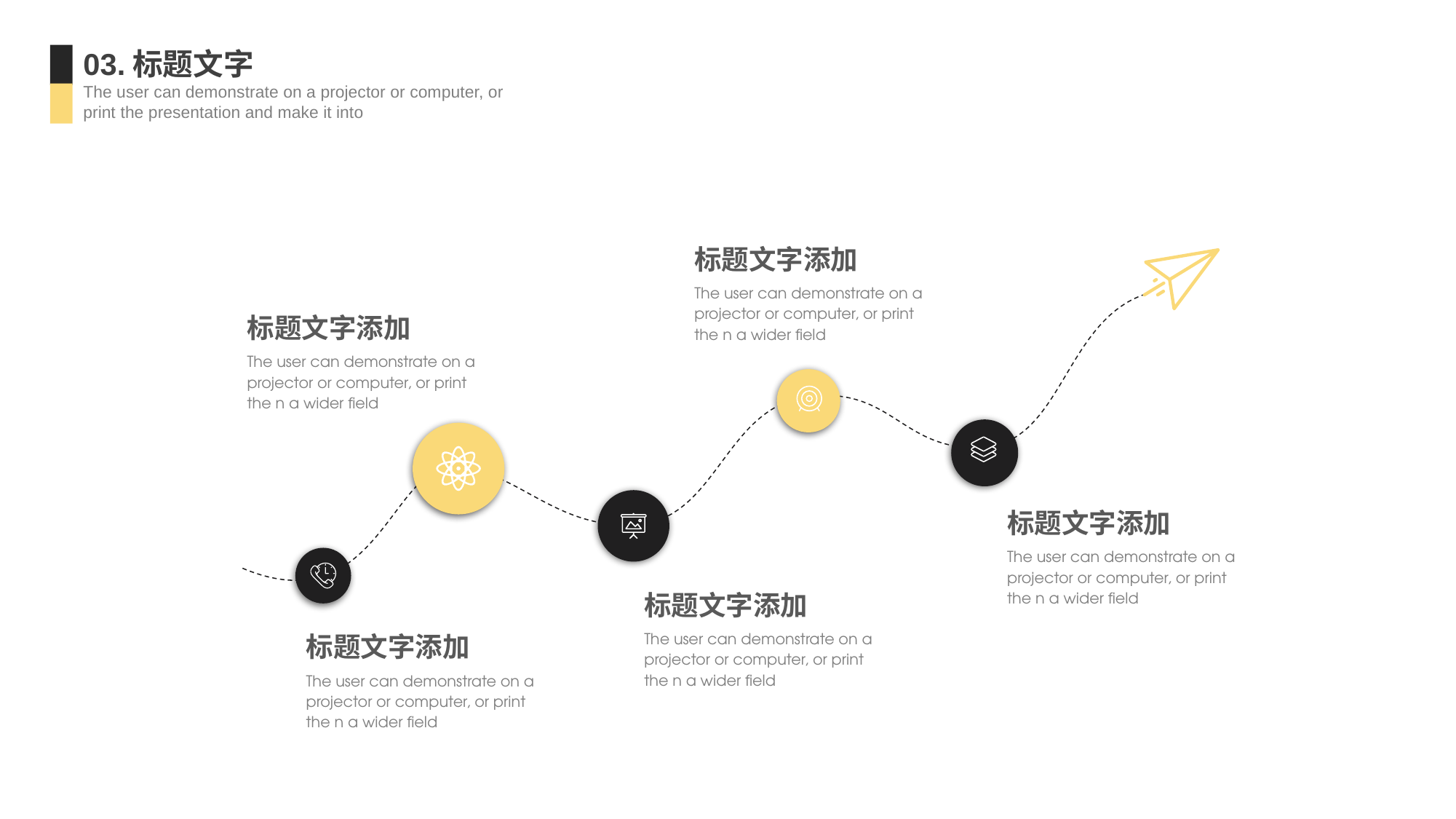

03.标题文字

The user can demonstrate on a projector or computer, or print the presentation and make it into

标题文字添加
The user can demonstrate on a projector or computer, or print the n a wider field

标题文字添加
The user can demonstrate on a projector or computer, or print the n a wider field
标题文字添加
The user can demonstrate on a projector or computer, or print the n a wider field
标题文字添加
The user can demonstrate on a projector or computer, or print the n a wider field
标题文字添加
The user can demonstrate on a projector or computer, or print the n a wider field